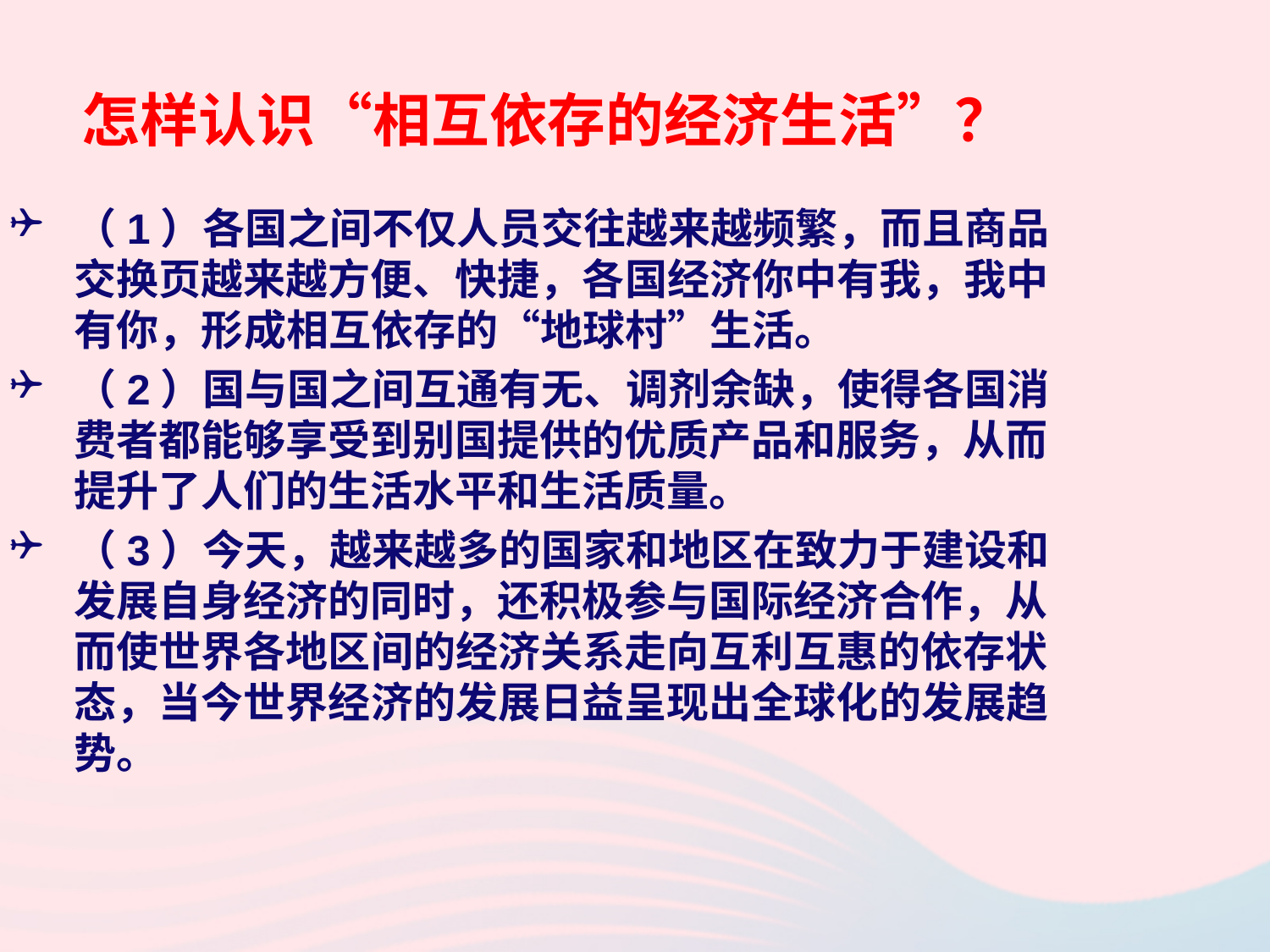

怎样认识“相互依存的经济生活”？
（1）各国之间不仅人员交往越来越频繁，而且商品交换页越来越方便、快捷，各国经济你中有我，我中有你，形成相互依存的“地球村”生活。
（2）国与国之间互通有无、调剂余缺，使得各国消费者都能够享受到别国提供的优质产品和服务，从而提升了人们的生活水平和生活质量。
（3）今天，越来越多的国家和地区在致力于建设和发展自身经济的同时，还积极参与国际经济合作，从而使世界各地区间的经济关系走向互利互惠的依存状态，当今世界经济的发展日益呈现出全球化的发展趋势。